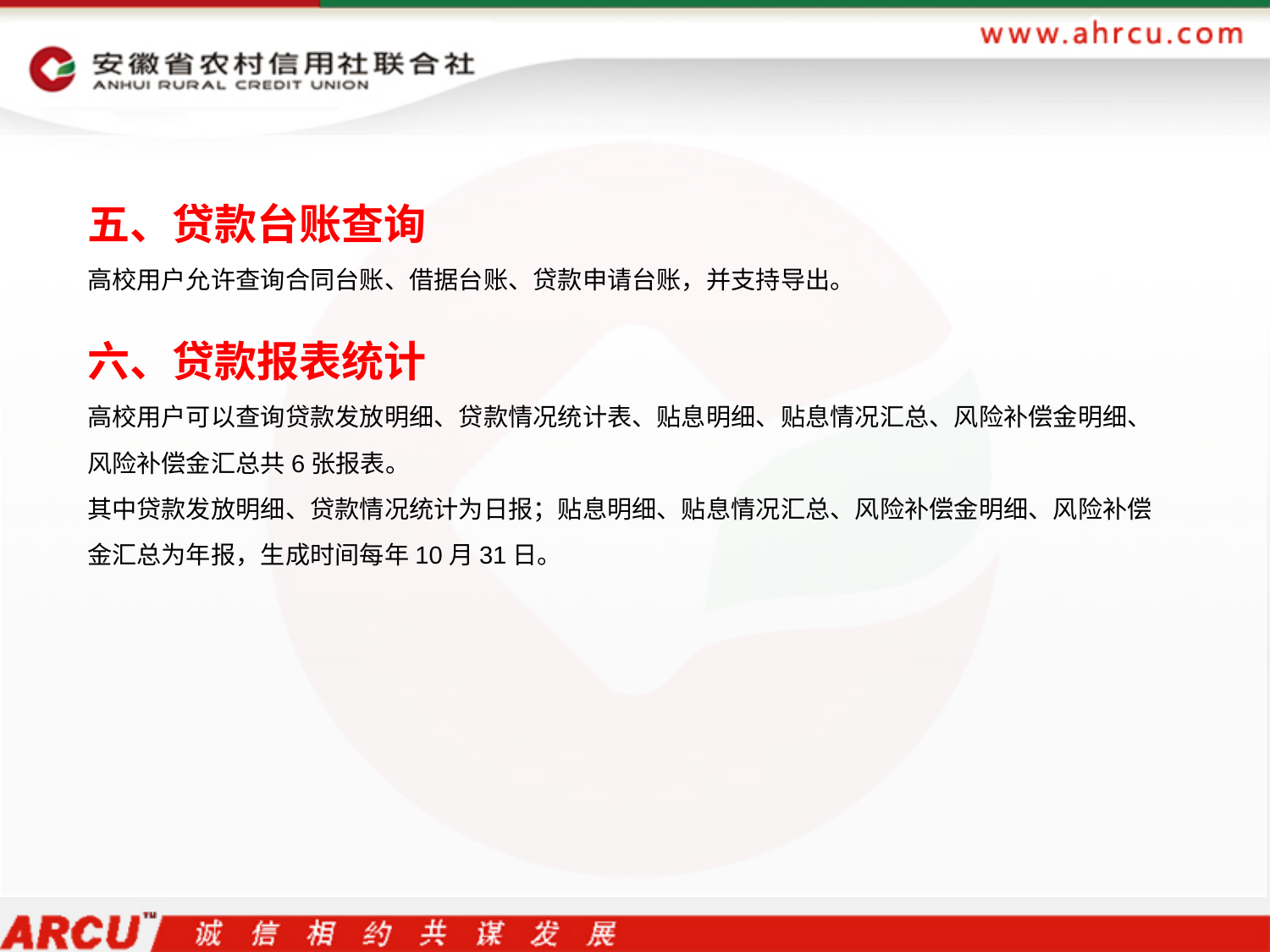

五、贷款台账查询
高校用户允许查询合同台账、借据台账、贷款申请台账，并支持导出。

六、贷款报表统计
高校用户可以查询贷款发放明细、贷款情况统计表、贴息明细、贴息情况汇总、风险补偿金明细、风险补偿金汇总共6张报表。
其中贷款发放明细、贷款情况统计为日报；贴息明细、贴息情况汇总、风险补偿金明细、风险补偿金汇总为年报，生成时间每年10月31日。